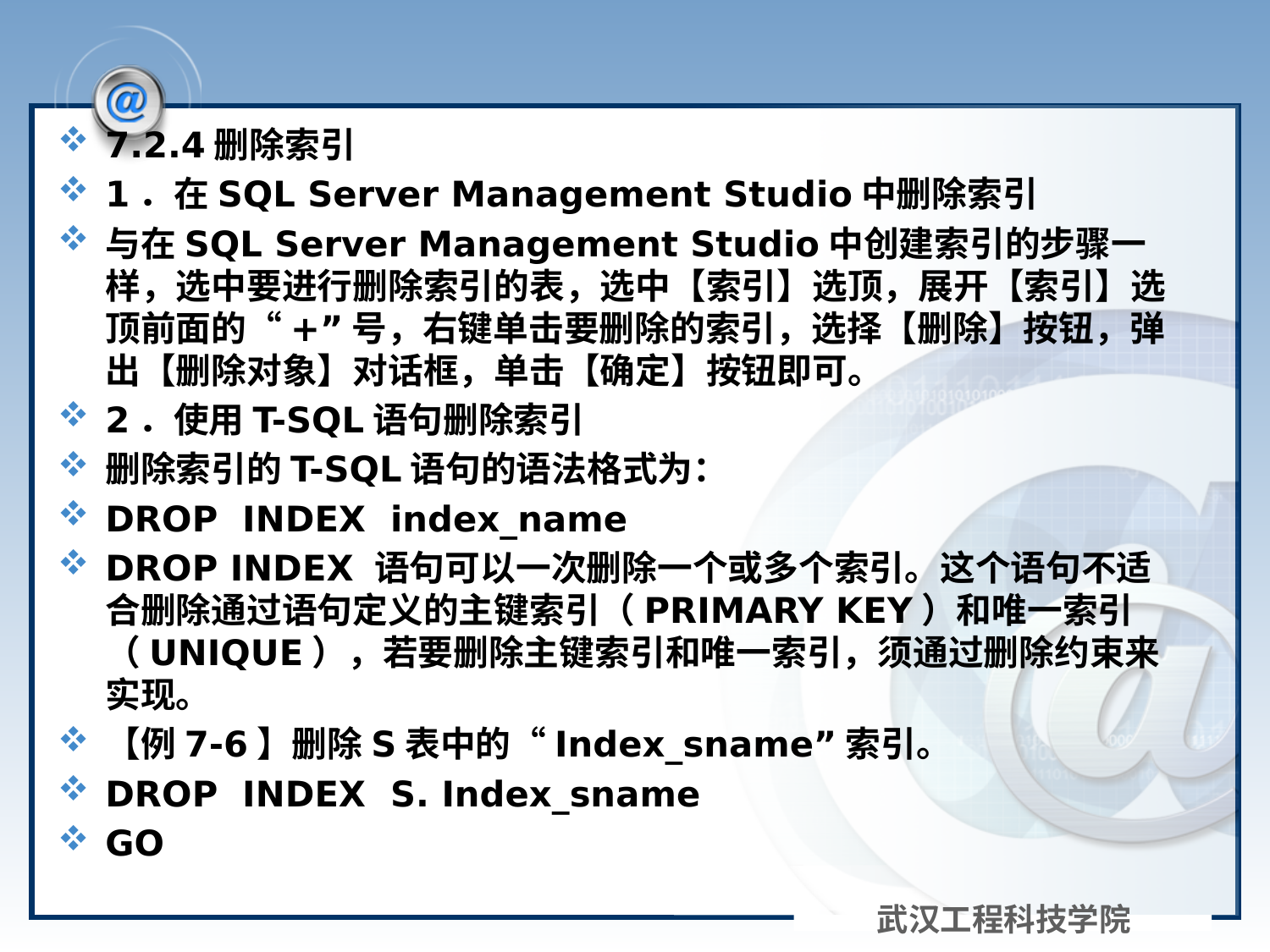

#
7.2.4删除索引
1．在SQL Server Management Studio中删除索引
与在SQL Server Management Studio中创建索引的步骤一样，选中要进行删除索引的表，选中【索引】选顶，展开【索引】选顶前面的“+”号，右键单击要删除的索引，选择【删除】按钮，弹出【删除对象】对话框，单击【确定】按钮即可。
2．使用T-SQL语句删除索引
删除索引的T-SQL语句的语法格式为：
DROP  INDEX  index_name
DROP INDEX 语句可以一次删除一个或多个索引。这个语句不适合删除通过语句定义的主键索引（PRIMARY KEY）和唯一索引（UNIQUE），若要删除主键索引和唯一索引，须通过删除约束来实现。
【例7-6】删除S表中的“Index_sname”索引。
DROP  INDEX  S. Index_sname
GO

武汉工程科技学院